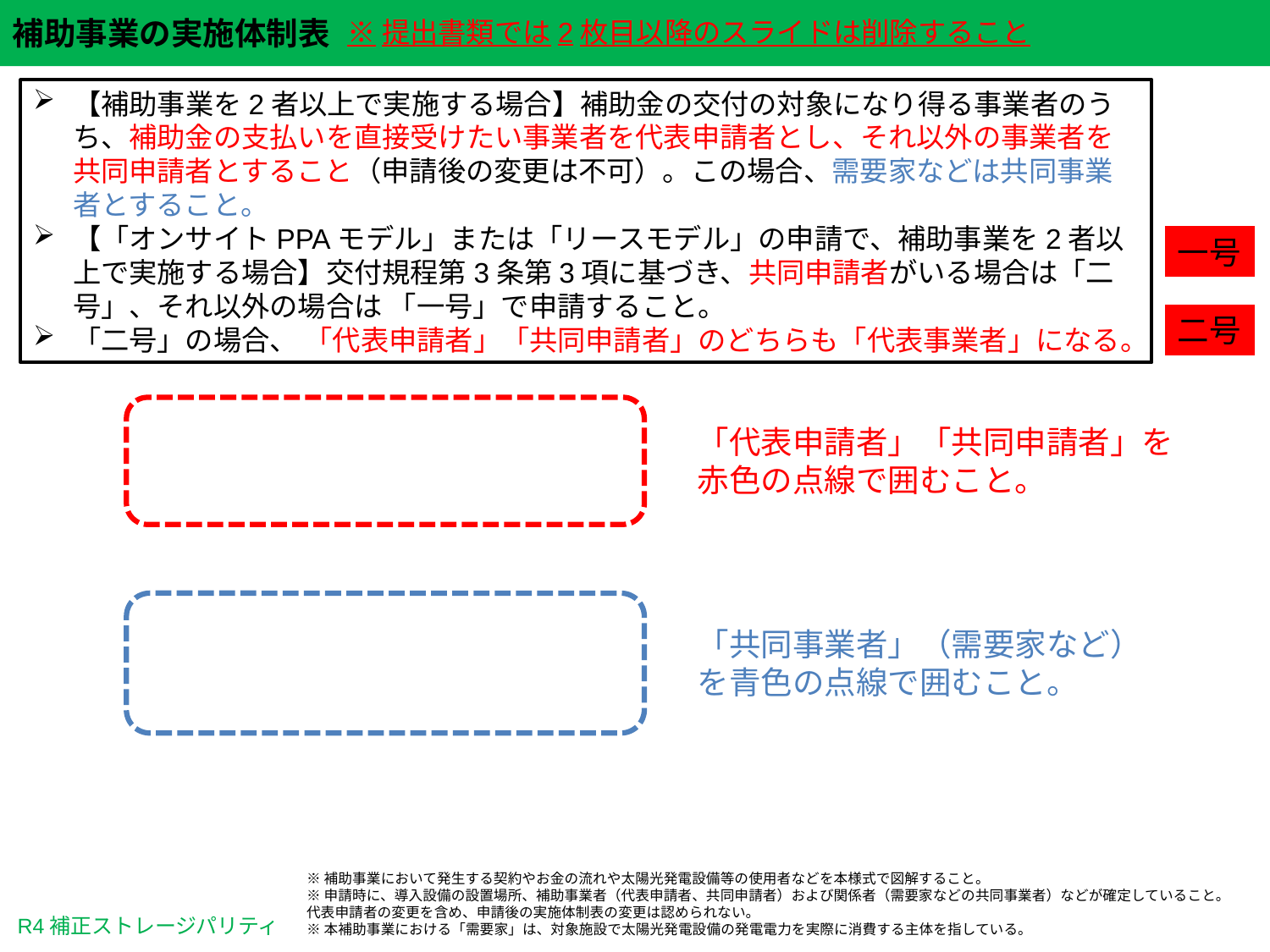

※提出書類では2枚目以降のスライドは削除すること
【補助事業を2者以上で実施する場合】補助金の交付の対象になり得る事業者のうち、補助金の支払いを直接受けたい事業者を代表申請者とし、それ以外の事業者を共同申請者とすること（申請後の変更は不可）。この場合、需要家などは共同事業者とすること。
【「オンサイトPPAモデル」または「リースモデル」の申請で、補助事業を2者以上で実施する場合】交付規程第3条第3項に基づき、共同申請者がいる場合は「二号」、それ以外の場合は 「一号」で申請すること。
「二号」の場合、 「代表申請者」「共同申請者」のどちらも「代表事業者」になる。
一号
二号

「代表申請者」「共同申請者」を赤色の点線で囲むこと。

「共同事業者」（需要家など）を青色の点線で囲むこと。